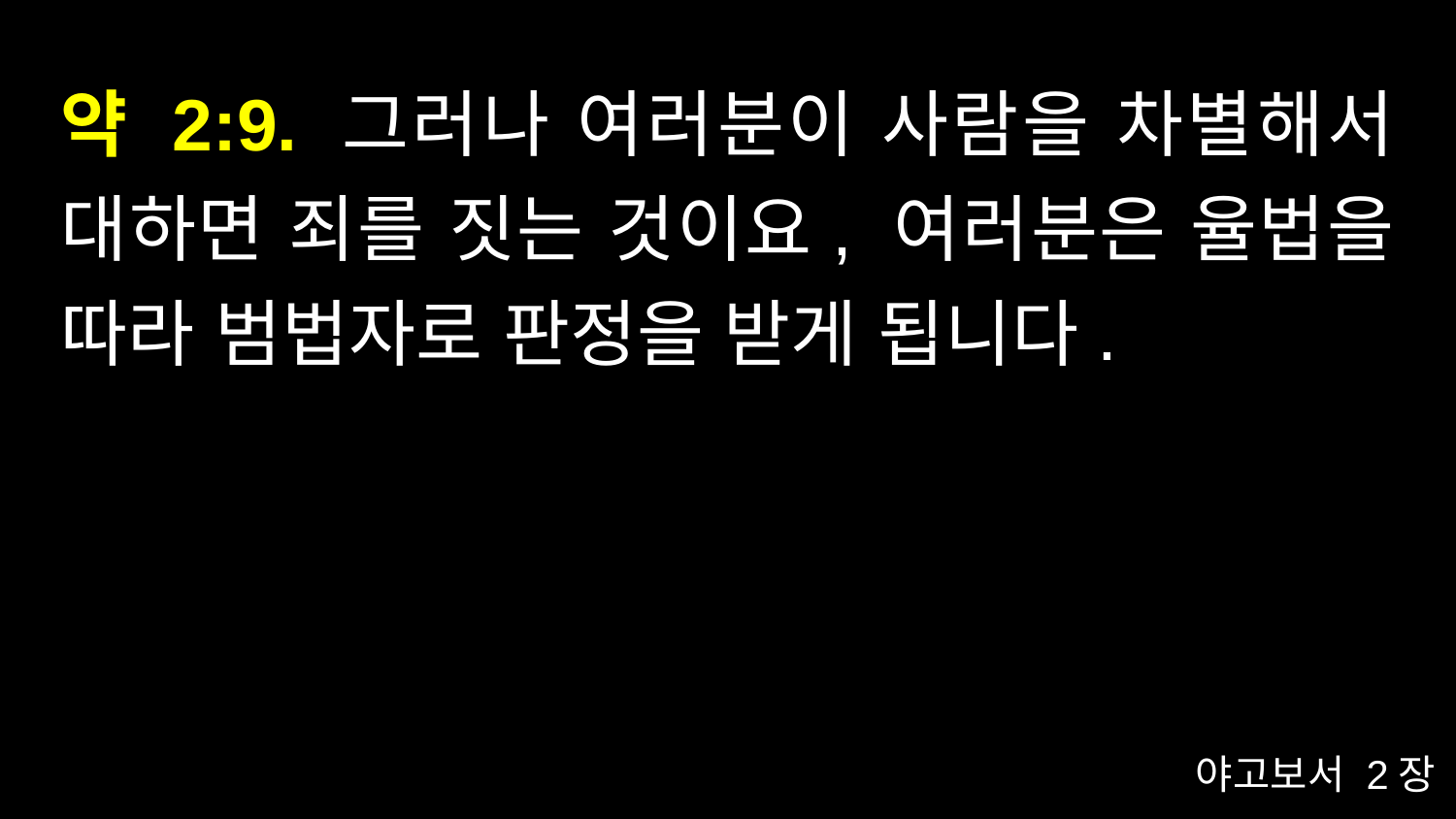

# 약 2:9. 그러나 여러분이 사람을 차별해서 대하면 죄를 짓는 것이요, 여러분은 율법을 따라 범법자로 판정을 받게 됩니다.
야고보서 2장